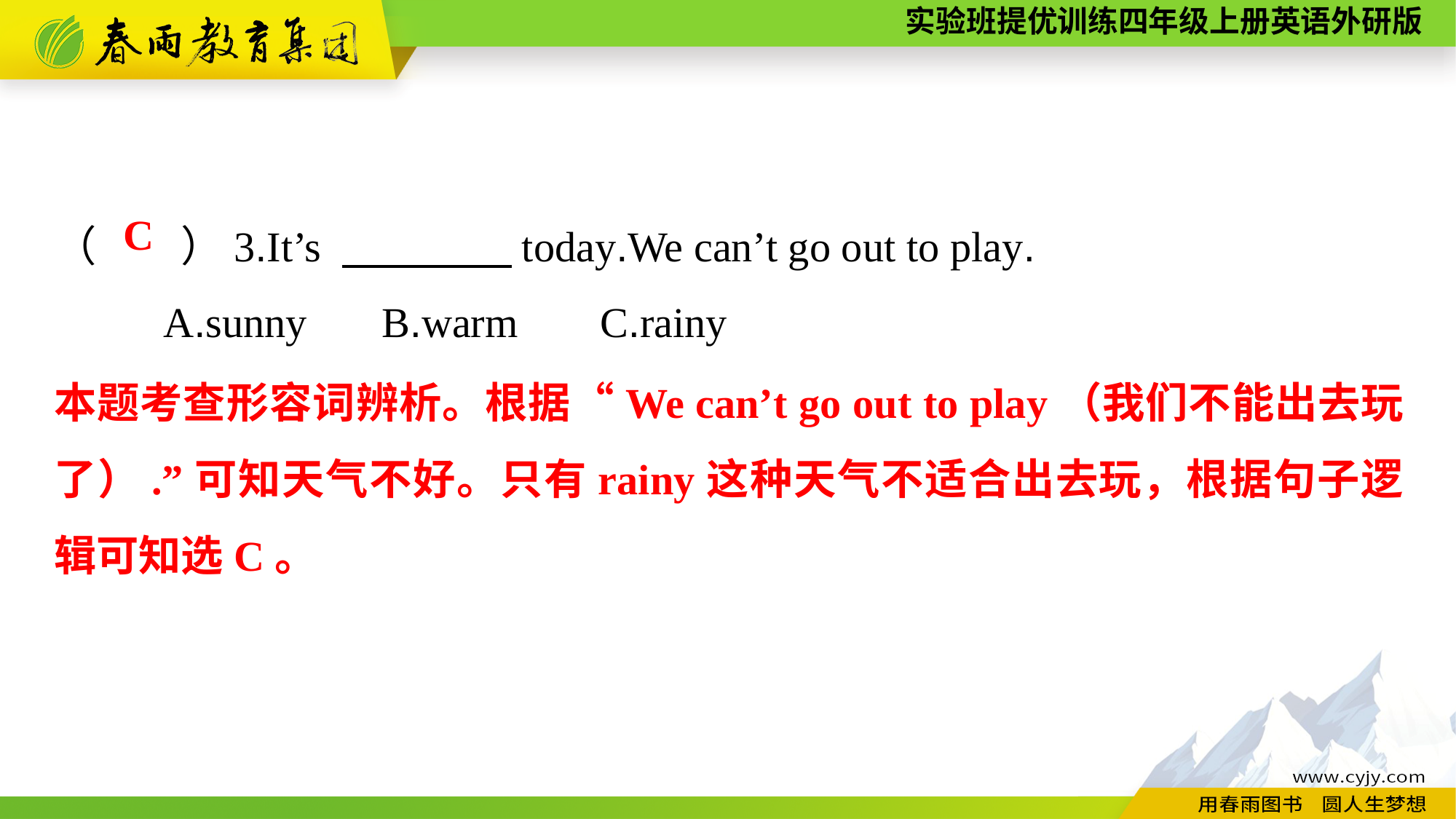

（　　）3.It’s 　　　　today.We can’t go out to play.
	A.sunny	B.warm	C.rainy
C
本题考查形容词辨析。根据“We can’t go out to play（我们不能出去玩了）.”可知天气不好。只有rainy这种天气不适合出去玩，根据句子逻辑可知选C。